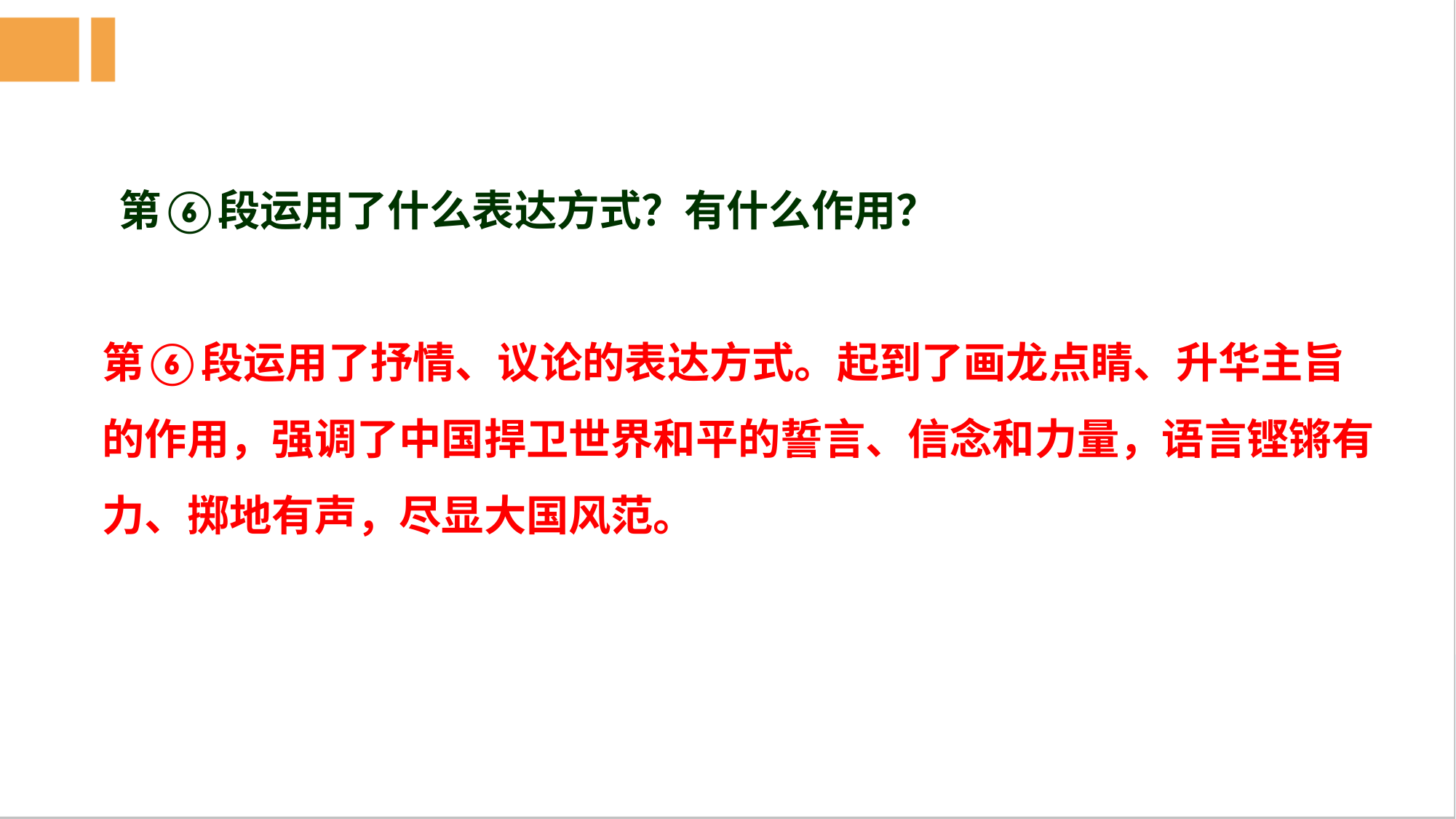

第⑥段运用了什么表达方式？有什么作用？

第⑥段运用了抒情、议论的表达方式。起到了画龙点睛、升华主旨的作用，强调了中国捍卫世界和平的誓言、信念和力量，语言铿锵有力、掷地有声，尽显大国风范。